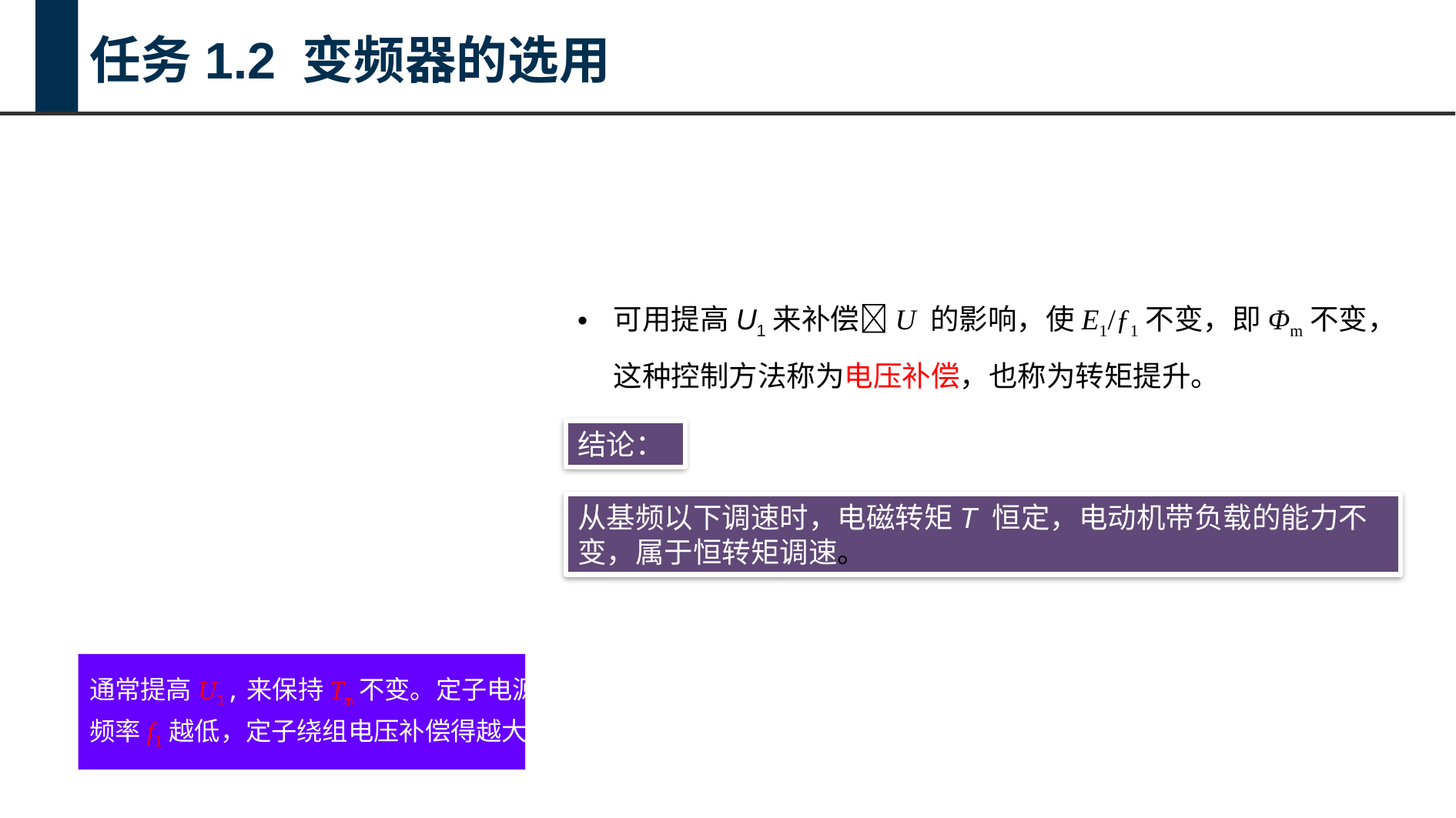

任务1.2 变频器的选用
可用提高U1来补偿ΔU 的影响，使E1/ƒ1不变，即Φm不变，这种控制方法称为电压补偿，也称为转矩提升。
结论：
从基频以下调速时，电磁转矩T 恒定，电动机带负载的能力不变，属于恒转矩调速。
通常提高U1,来保持Tm不变。定子电源
频率f1越低，定子绕组电压补偿得越大。